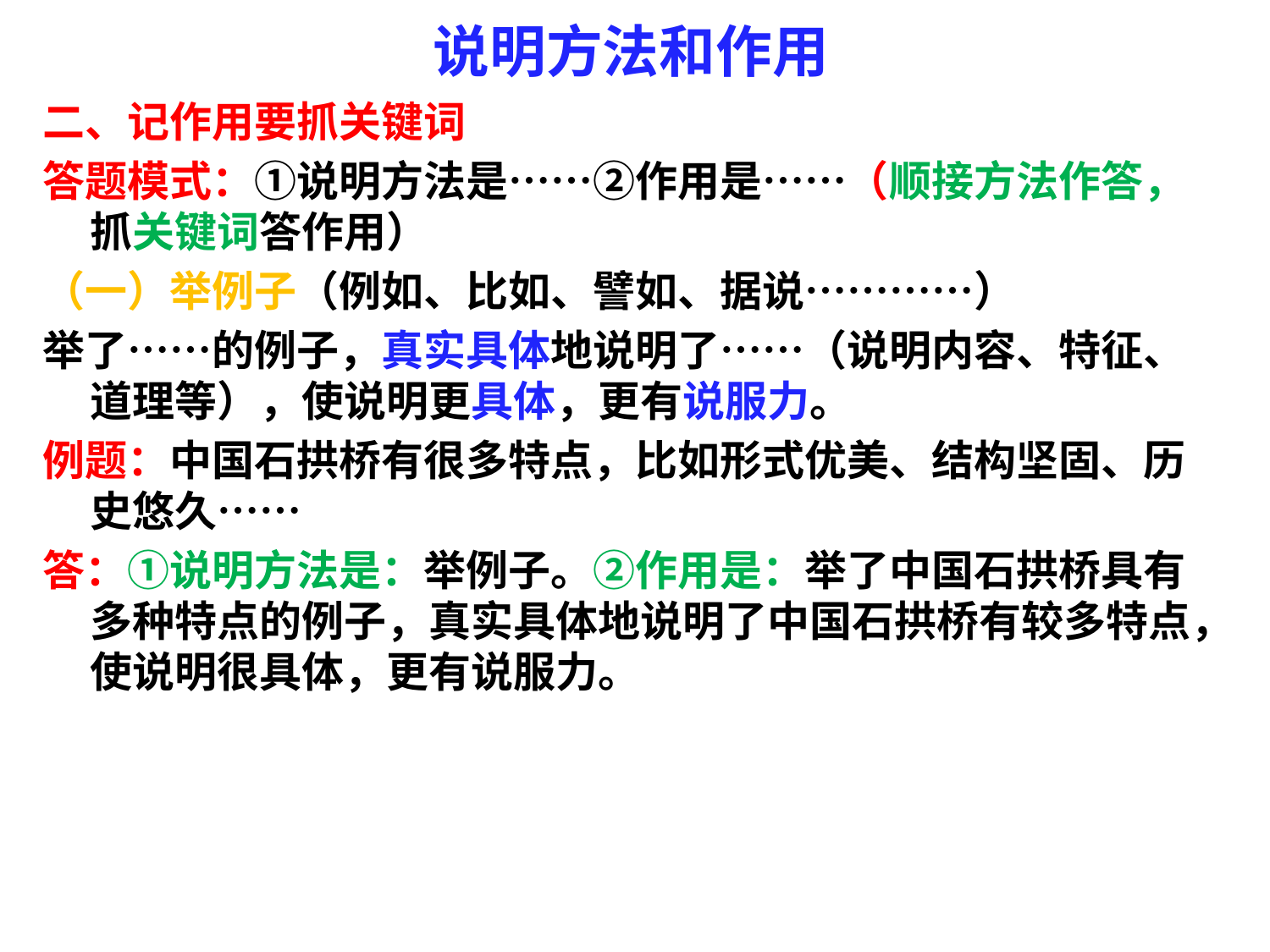

# 说明方法和作用
二、记作用要抓关键词
答题模式：①说明方法是……②作用是……（顺接方法作答，抓关键词答作用）
（一）举例子（例如、比如、譬如、据说…………）
举了……的例子，真实具体地说明了……（说明内容、特征、道理等），使说明更具体，更有说服力。
例题：中国石拱桥有很多特点，比如形式优美、结构坚固、历史悠久……
答：①说明方法是：举例子。②作用是：举了中国石拱桥具有多种特点的例子，真实具体地说明了中国石拱桥有较多特点，使说明很具体，更有说服力。